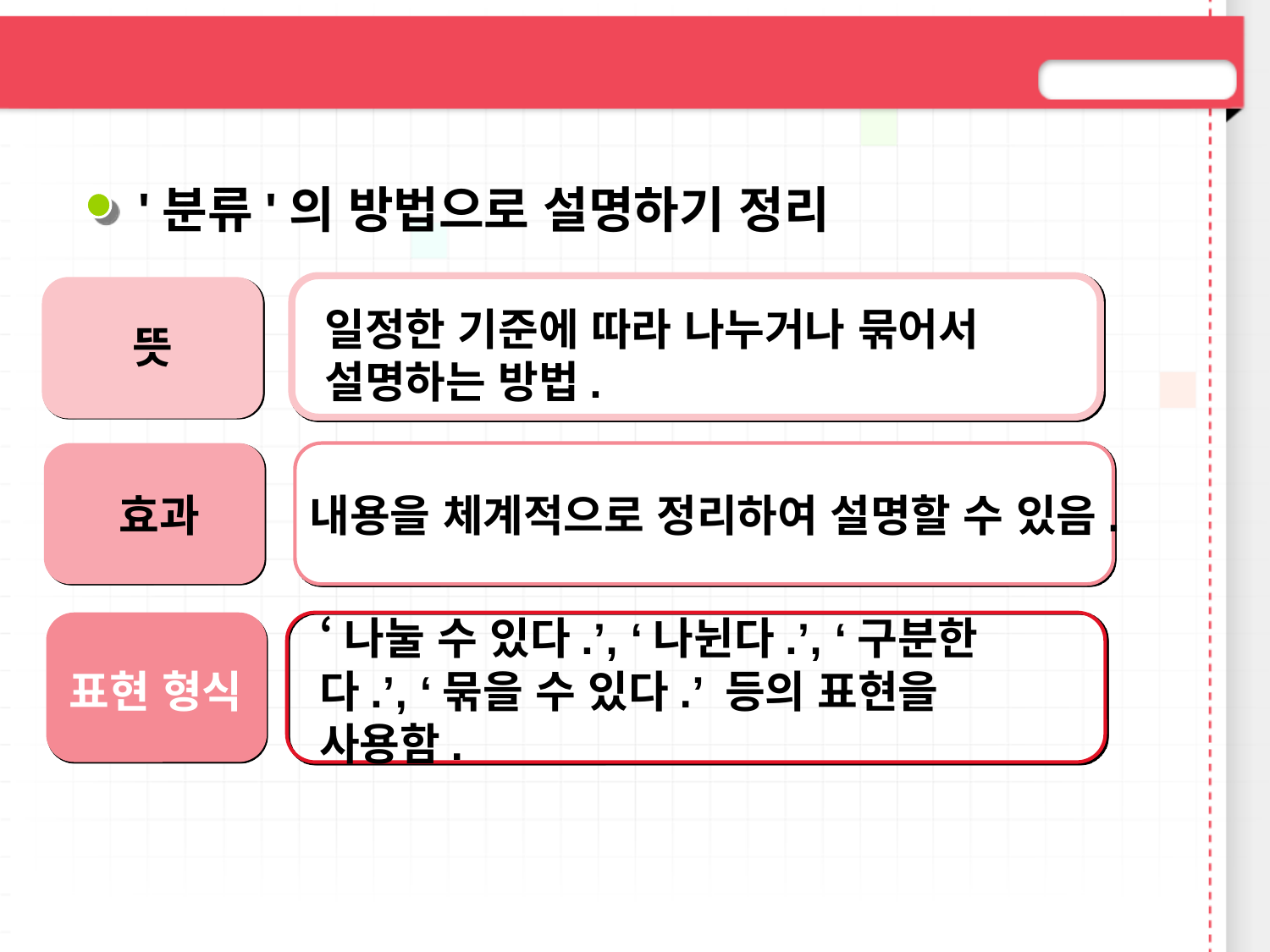

'분류'의 방법으로 설명하기 정리

일정한 기준에 따라 나누거나 묶어서 설명하는 방법.
뜻

내용을 체계적으로 정리하여 설명할 수 있음.
효과

표현 형식
‘나눌 수 있다.’, ‘나뉜다.’, ‘구분한다.’, ‘묶을 수 있다.’ 등의 표현을 사용함.